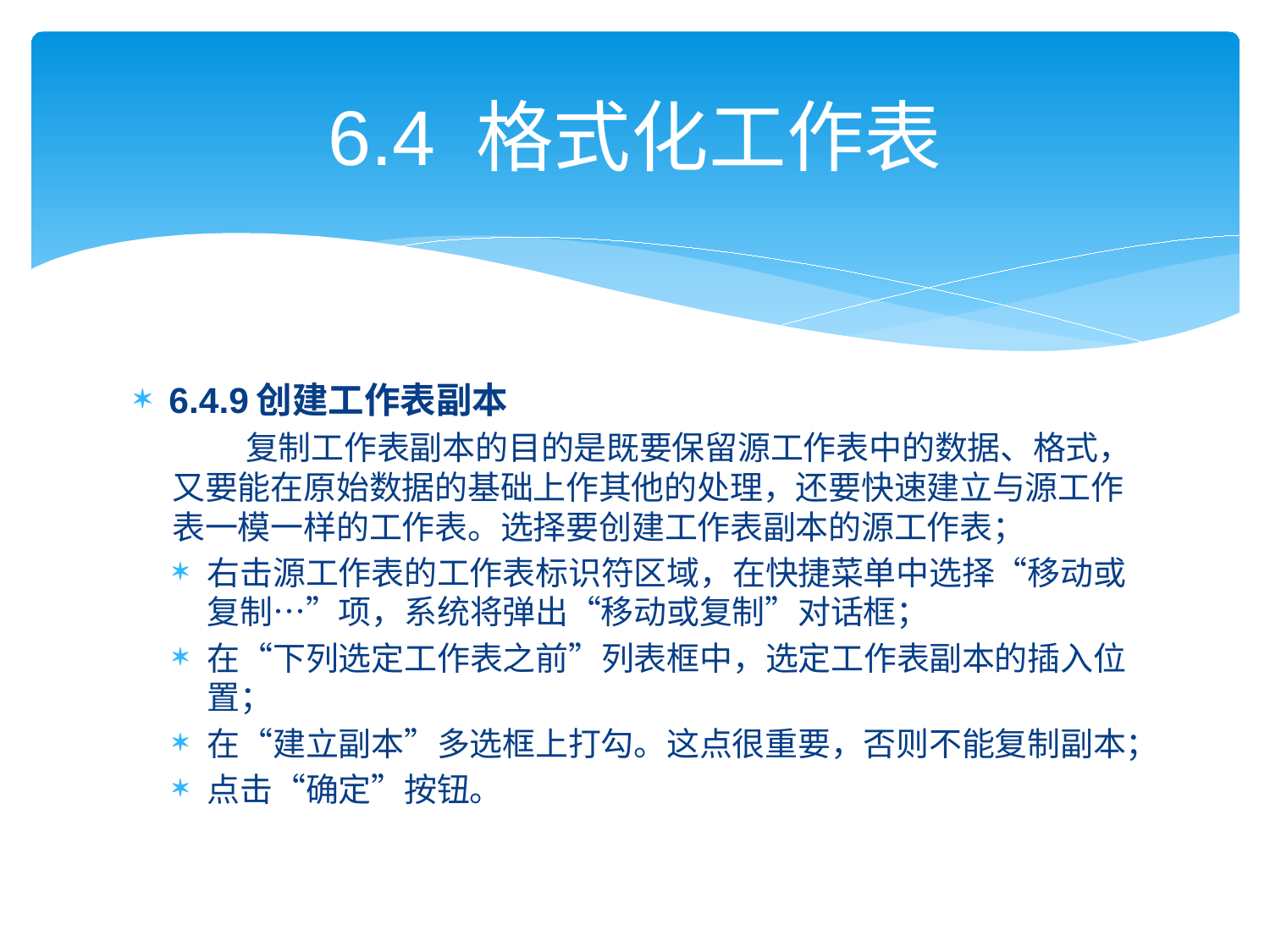

# 6.4 格式化工作表
6.4.9创建工作表副本
         复制工作表副本的目的是既要保留源工作表中的数据、格式，又要能在原始数据的基础上作其他的处理，还要快速建立与源工作表一模一样的工作表。选择要创建工作表副本的源工作表；
右击源工作表的工作表标识符区域，在快捷菜单中选择“移动或复制…”项，系统将弹出“移动或复制”对话框；
在“下列选定工作表之前”列表框中，选定工作表副本的插入位置；
在“建立副本”多选框上打勾。这点很重要，否则不能复制副本；
点击“确定”按钮。